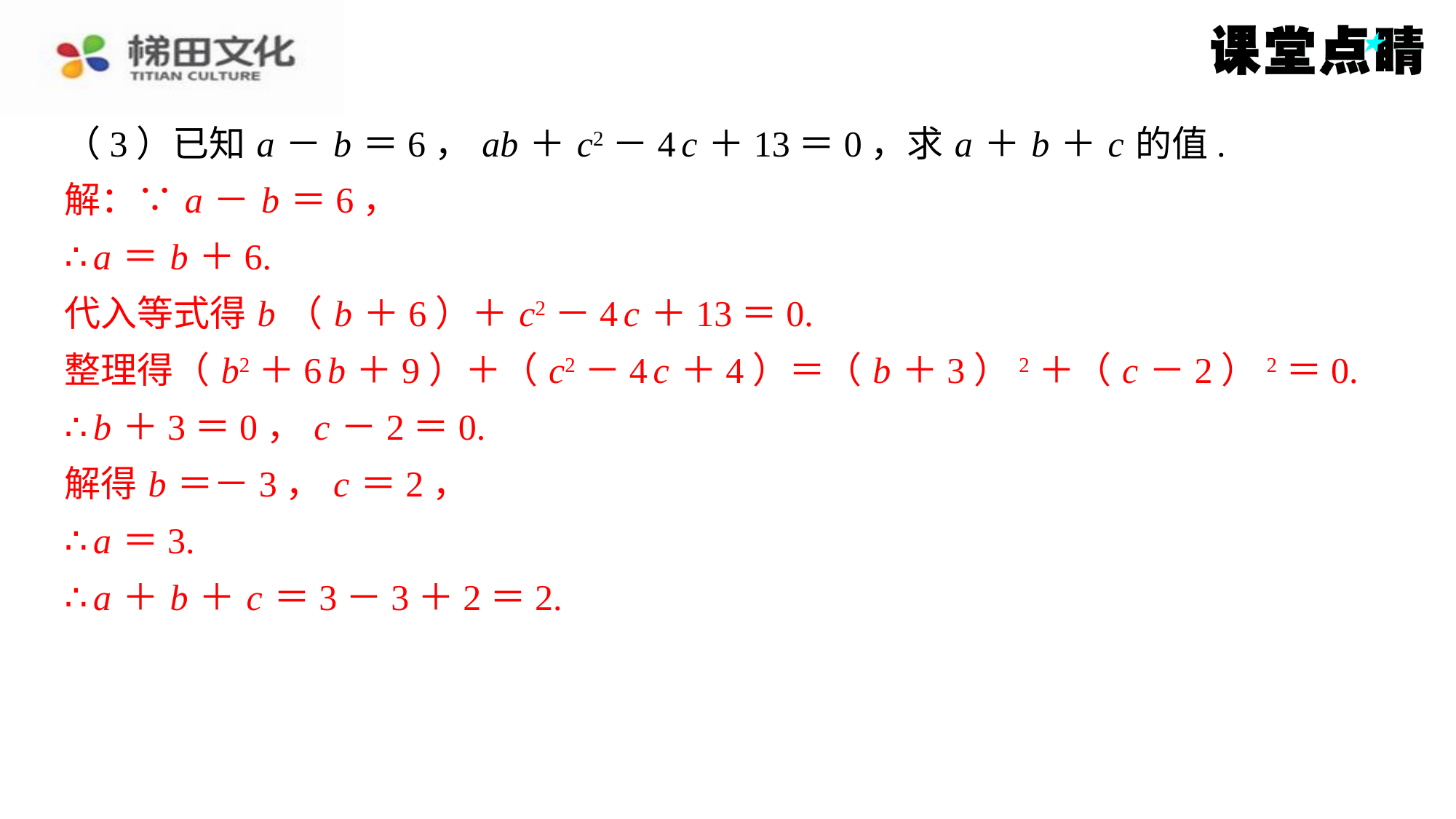

（3）已知 a － b ＝6， ab ＋ c2－4 c ＋13＝0，求 a ＋ b ＋ c 的值.
解：∵ a － b ＝6，
∴ a ＝ b ＋6.
代入等式得 b （ b ＋6）＋ c2－4 c ＋13＝0.
整理得（ b2＋6 b ＋9）＋（ c2－4 c ＋4）＝（ b ＋3）2＋（ c －2）2＝0.
∴ b ＋3＝0， c －2＝0.
解得 b ＝－3， c ＝2，
∴ a ＝3.
∴ a ＋ b ＋ c ＝3－3＋2＝2.
解：∵ a － b ＝6，
∴ a ＝ b ＋6.
代入等式得 b （ b ＋6）＋ c2－4 c ＋13＝0.
整理得（ b2＋6 b ＋9）＋（ c2－4 c ＋4）＝（ b ＋3）2＋（ c －2）2＝0.
∴ b ＋3＝0， c －2＝0.
解得 b ＝－3， c ＝2，
∴ a ＝3.
∴ a ＋ b ＋ c ＝3－3＋2＝2.